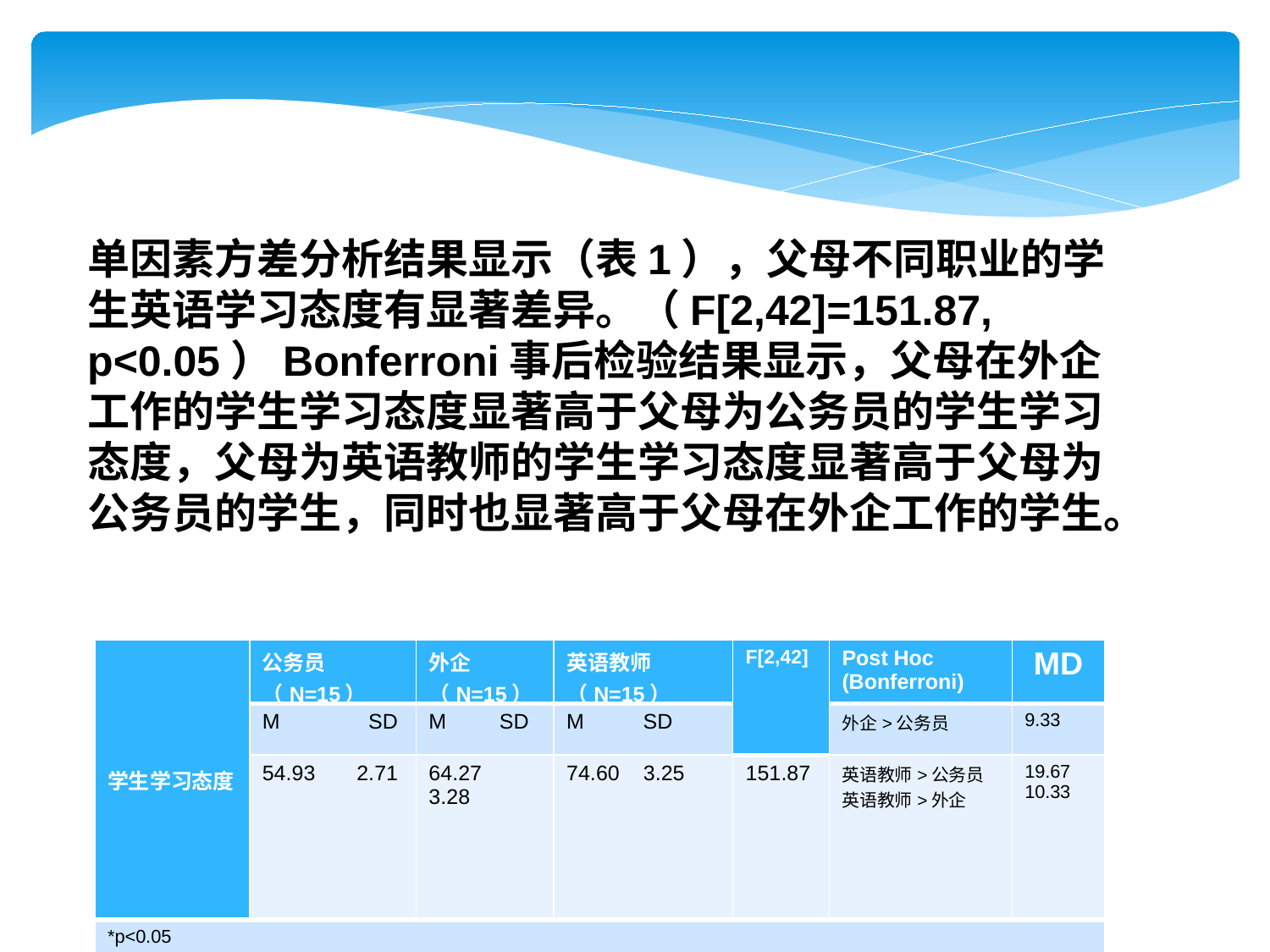

单因素方差分析结果显示（表1），父母不同职业的学生英语学习态度有显著差异。（F[2,42]=151.87, p<0.05）Bonferroni事后检验结果显示，父母在外企工作的学生学习态度显著高于父母为公务员的学生学习态度，父母为英语教师的学生学习态度显著高于父母为公务员的学生，同时也显著高于父母在外企工作的学生。
| 学生学习态度 | 公务员（N=15） | 外企（N=15） | 英语教师（N=15） | F[2,42] | Post Hoc (Bonferroni) | MD |
| --- | --- | --- | --- | --- | --- | --- |
|  | M SD | M SD | M SD |  | 外企>公务员 | 9.33 |
|  | 54.93 2.71 | 64.27 3.28 | 74.60 3.25 | 151.87 | 英语教师>公务员 英语教师>外企 | 19.67 10.33 |
| \*p<0.05 |  |  |  |  |  |  |